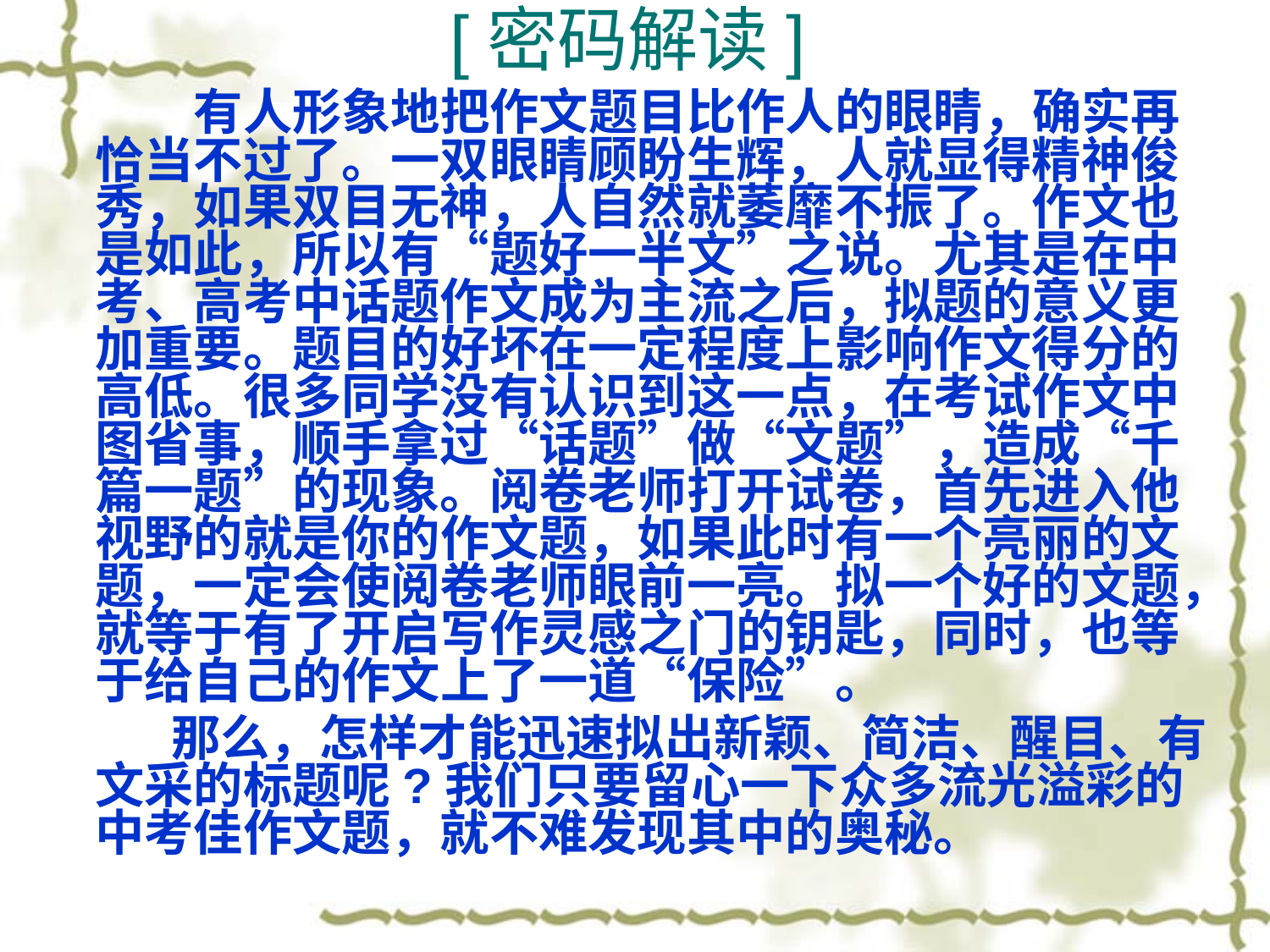

# [密码解读]
            有人形象地把作文题目比作人的眼睛，确实再恰当不过了。一双眼睛顾盼生辉，人就显得精神俊秀，如果双目无神，人自然就萎靡不振了。作文也是如此，所以有“题好一半文”之说。尤其是在中考、高考中话题作文成为主流之后，拟题的意义更加重要。题目的好坏在一定程度上影响作文得分的高低。很多同学没有认识到这一点，在考试作文中图省事，顺手拿过“话题”做“文题”，造成“千篇一题”的现象。阅卷老师打开试卷，首先进入他视野的就是你的作文题，如果此时有一个亮丽的文题，一定会使阅卷老师眼前一亮。拟一个好的文题，就等于有了开启写作灵感之门的钥匙，同时，也等于给自己的作文上了一道“保险”。
          那么，怎样才能迅速拟出新颖、简洁、醒目、有文采的标题呢?我们只要留心一下众多流光溢彩的中考佳作文题，就不难发现其中的奥秘。
169